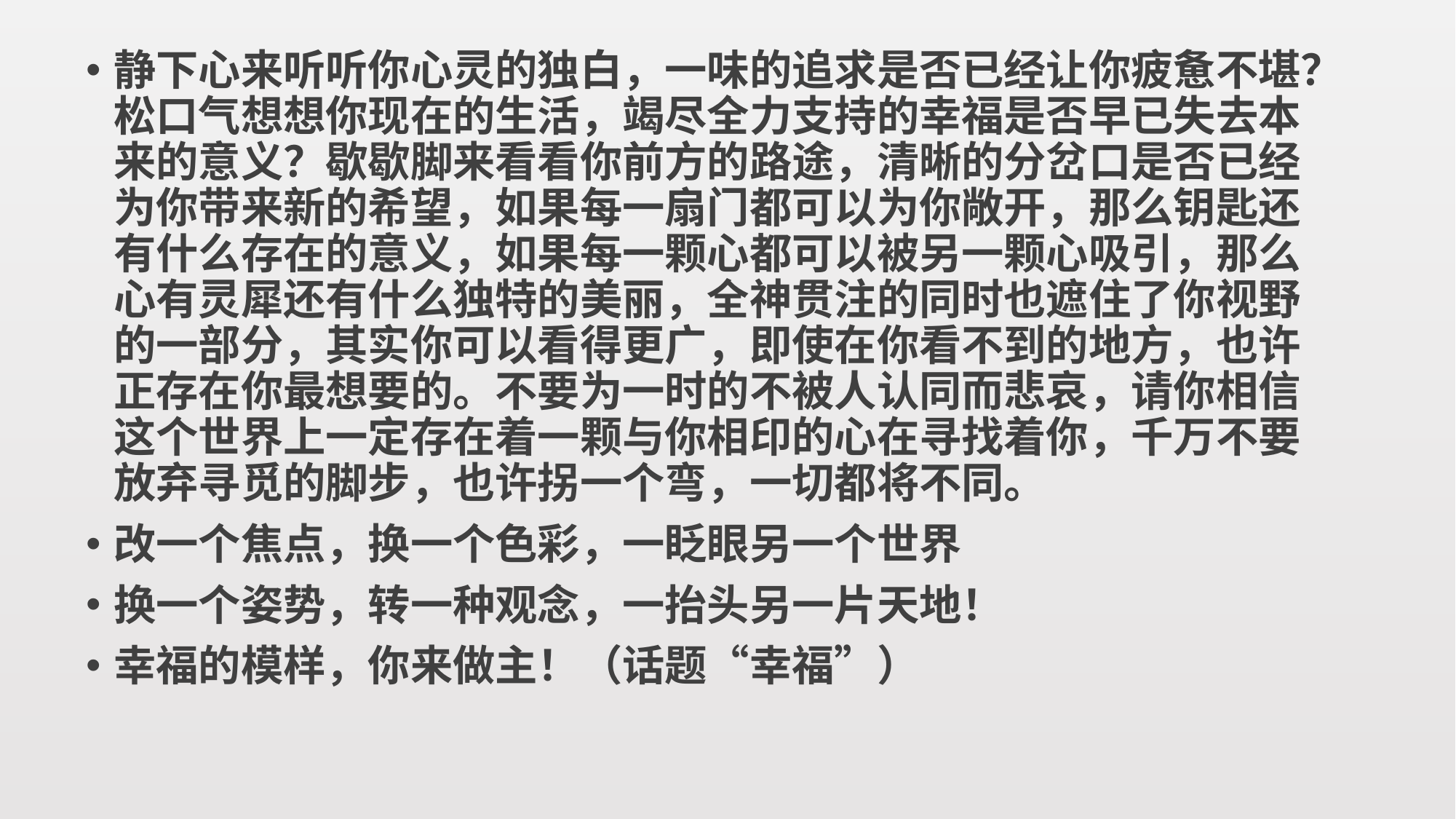

静下心来听听你心灵的独白，一味的追求是否已经让你疲惫不堪？松口气想想你现在的生活，竭尽全力支持的幸福是否早已失去本来的意义？歇歇脚来看看你前方的路途，清晰的分岔口是否已经为你带来新的希望，如果每一扇门都可以为你敞开，那么钥匙还有什么存在的意义，如果每一颗心都可以被另一颗心吸引，那么心有灵犀还有什么独特的美丽，全神贯注的同时也遮住了你视野的一部分，其实你可以看得更广，即使在你看不到的地方，也许正存在你最想要的。不要为一时的不被人认同而悲哀，请你相信这个世界上一定存在着一颗与你相印的心在寻找着你，千万不要放弃寻觅的脚步，也许拐一个弯，一切都将不同。
改一个焦点，换一个色彩，一眨眼另一个世界
换一个姿势，转一种观念，一抬头另一片天地！
幸福的模样，你来做主！（话题“幸福”）